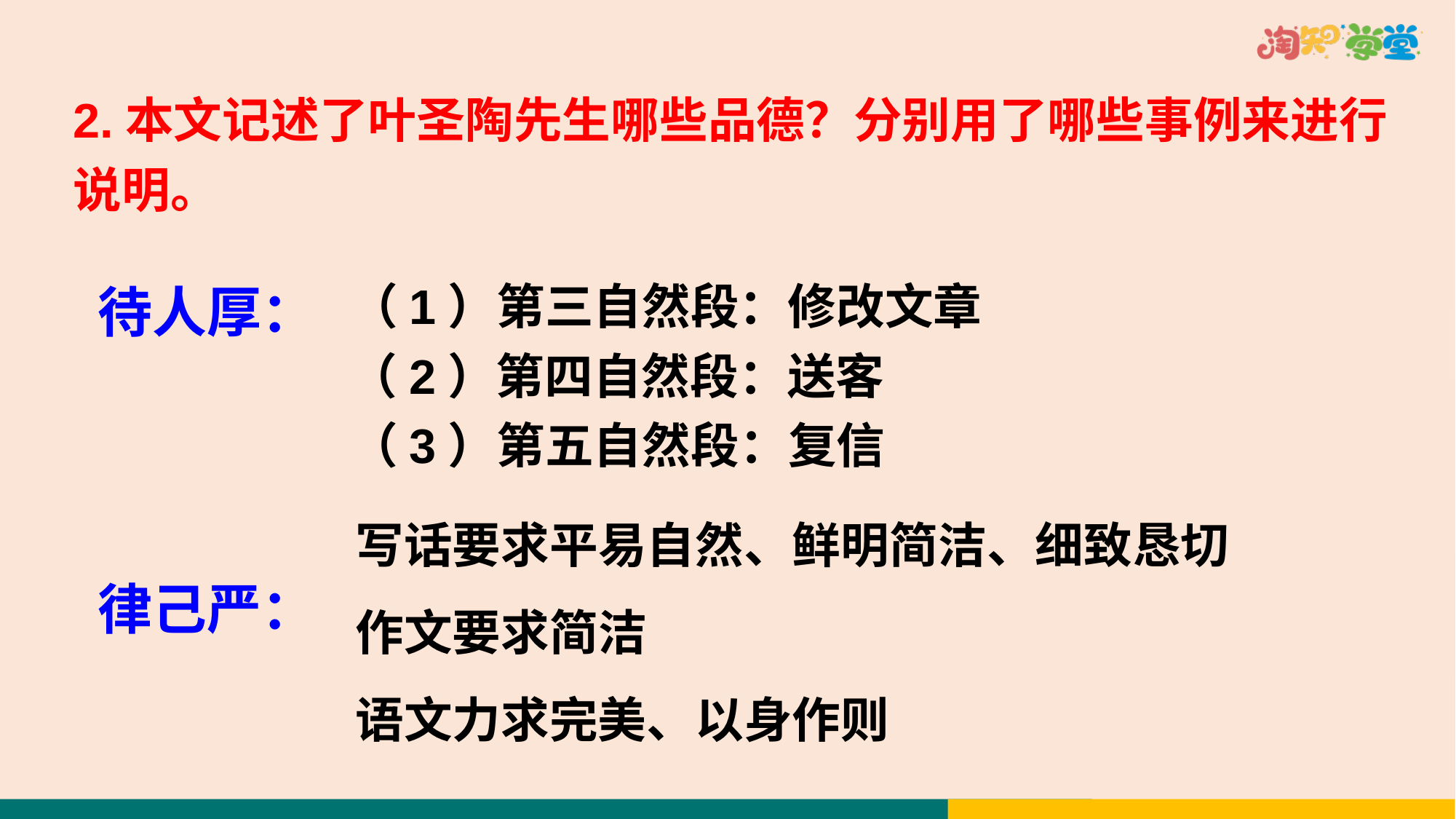

2.本文记述了叶圣陶先生哪些品德？分别用了哪些事例来进行说明。
（1）第三自然段：修改文章
待人厚：
（2）第四自然段：送客
（3）第五自然段：复信
写话要求平易自然、鲜明简洁、细致恳切
作文要求简洁
语文力求完美、以身作则
律己严：